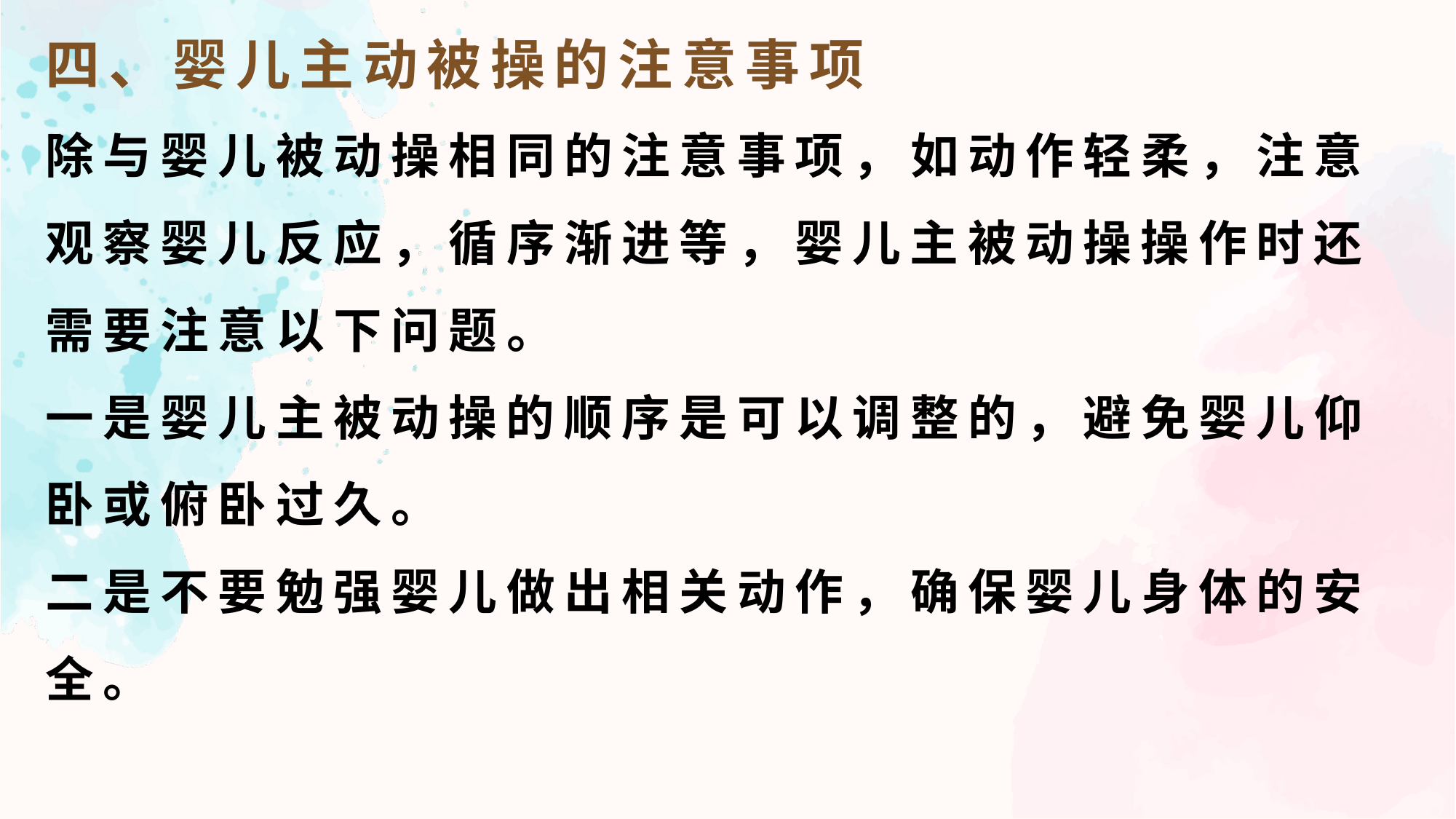

四、婴儿主动被操的注意事项
除与婴儿被动操相同的注意事项，如动作轻柔，注意观察婴儿反应，循序渐进等，婴儿主被动操操作时还需要注意以下问题。
一是婴儿主被动操的顺序是可以调整的，避免婴儿仰卧或俯卧过久。
二是不要勉强婴儿做出相关动作，确保婴儿身体的安全。